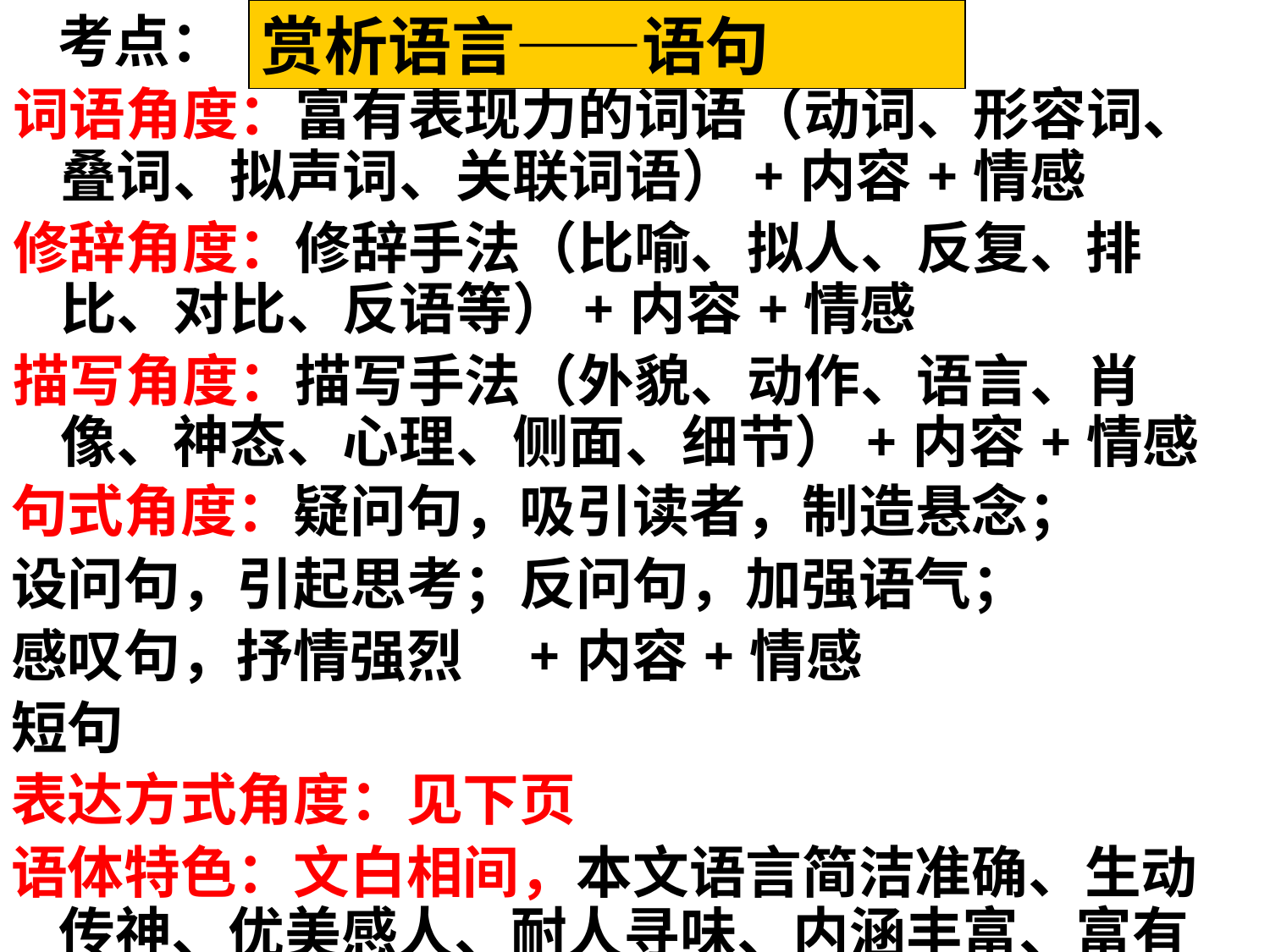

考点：
赏析语言——语句
词语角度：富有表现力的词语（动词、形容词、叠词、拟声词、关联词语）+内容+情感
修辞角度：修辞手法（比喻、拟人、反复、排比、对比、反语等）+内容+情感
描写角度：描写手法（外貌、动作、语言、肖像、神态、心理、侧面、细节）+内容+情感
句式角度：疑问句，吸引读者，制造悬念；
设问句，引起思考；反问句，加强语气；
感叹句，抒情强烈    +内容+情感
短句
表达方式角度：见下页
语体特色：文白相间，本文语言简洁准确、生动传神、优美感人、耐人寻味、内涵丰富、富有文采、风趣幽默、典雅、活泼、凝练、朴素、口语化等等。